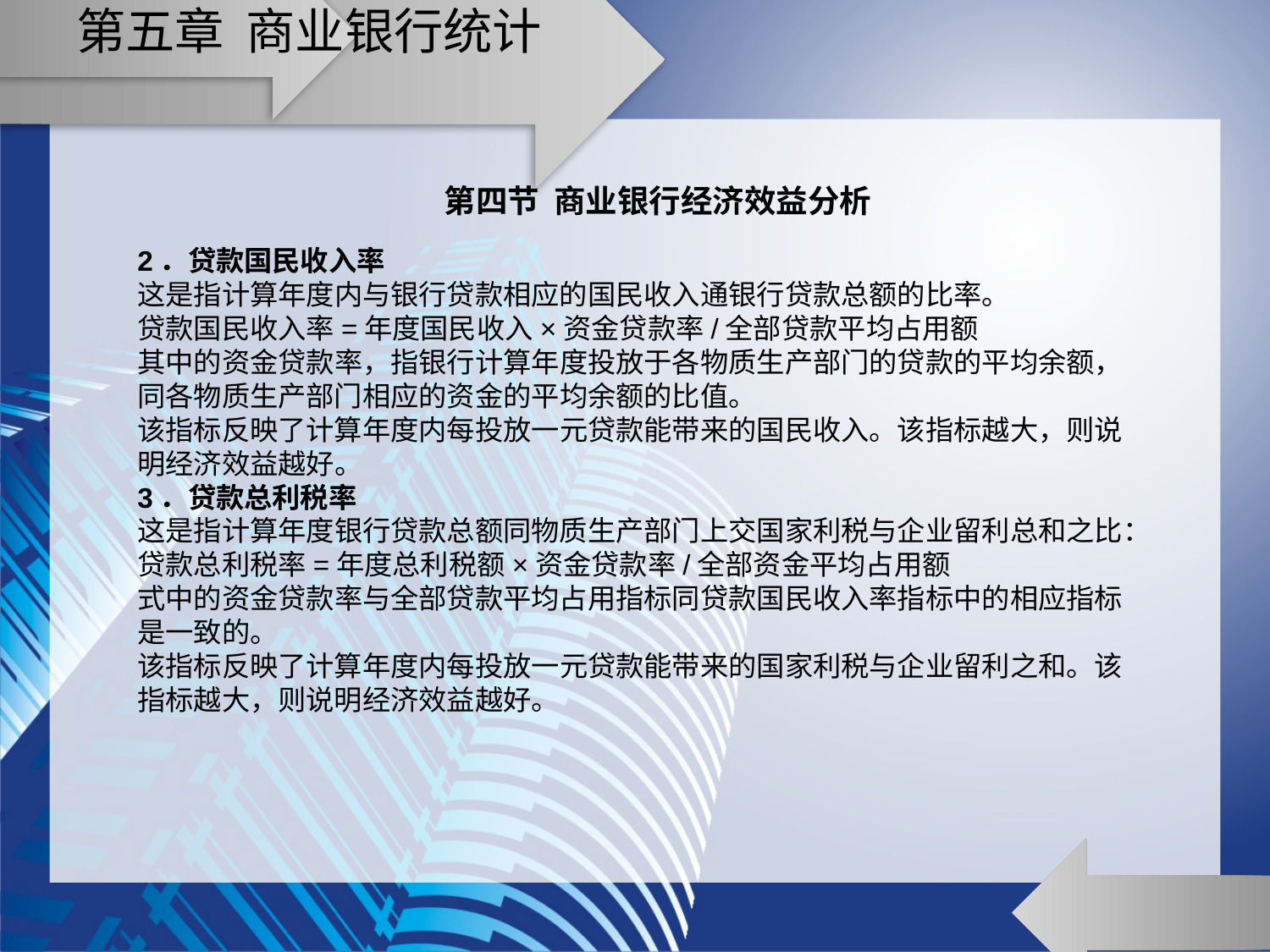

# 第五章  商业银行统计
第四节  商业银行经济效益分析
2．贷款国民收入率
这是指计算年度内与银行贷款相应的国民收入通银行贷款总额的比率。
贷款国民收入率=年度国民收入×资金贷款率/全部贷款平均占用额
其中的资金贷款率，指银行计算年度投放于各物质生产部门的贷款的平均余额，同各物质生产部门相应的资金的平均余额的比值。
该指标反映了计算年度内每投放一元贷款能带来的国民收入。该指标越大，则说明经济效益越好。
3．贷款总利税率
这是指计算年度银行贷款总额同物质生产部门上交国家利税与企业留利总和之比：
贷款总利税率=年度总利税额×资金贷款率/全部资金平均占用额
式中的资金贷款率与全部贷款平均占用指标同贷款国民收入率指标中的相应指标是一致的。
该指标反映了计算年度内每投放一元贷款能带来的国家利税与企业留利之和。该指标越大，则说明经济效益越好。